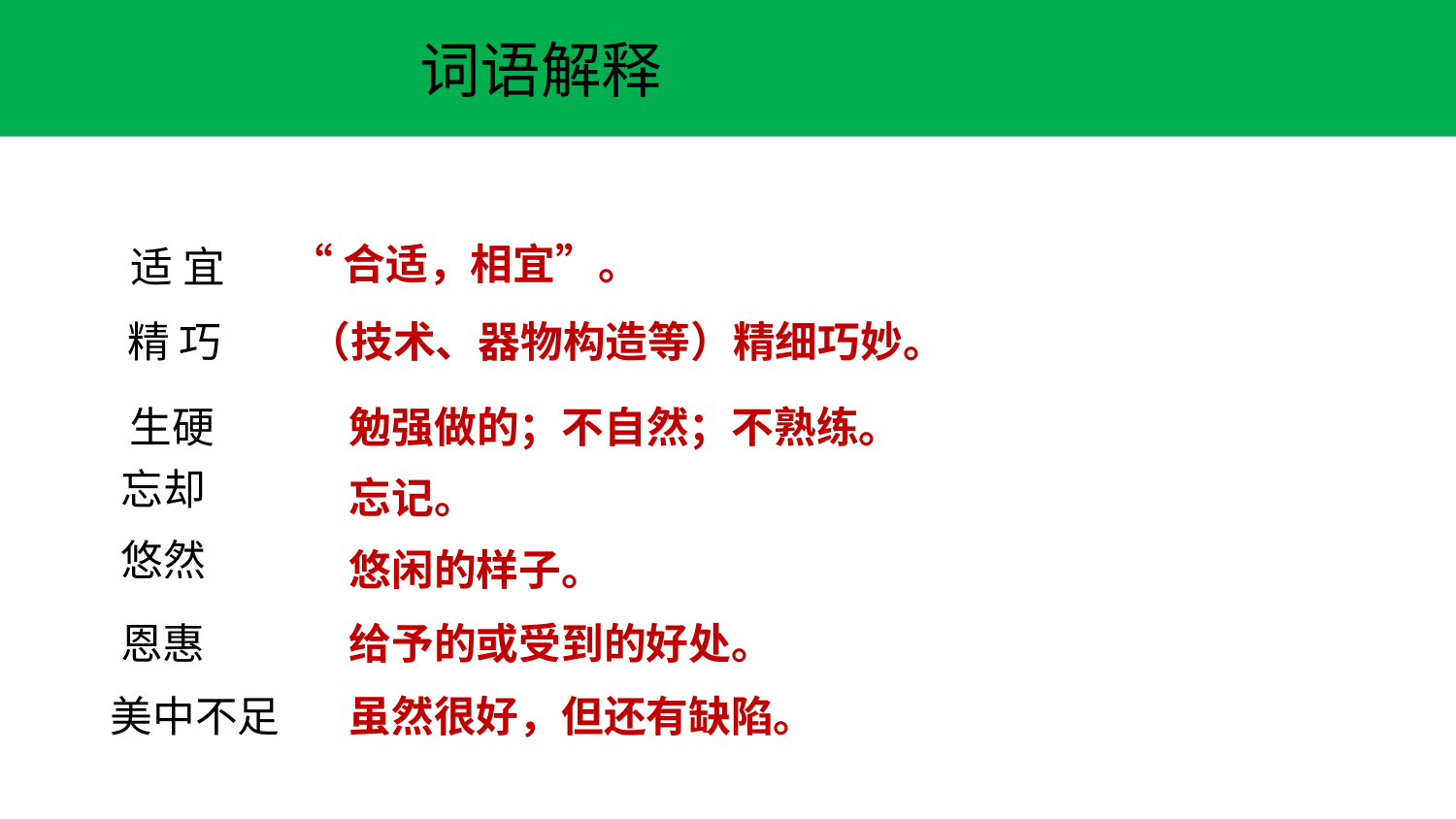

词语解释
“合适，相宜”。
  适 宜
  精 巧
（技术、器物构造等）精细巧妙。
 生硬
勉强做的；不自然；不熟练。
忘却
忘记。
悠然
悠闲的样子。
给予的或受到的好处。
恩惠
美中不足
虽然很好，但还有缺陷。